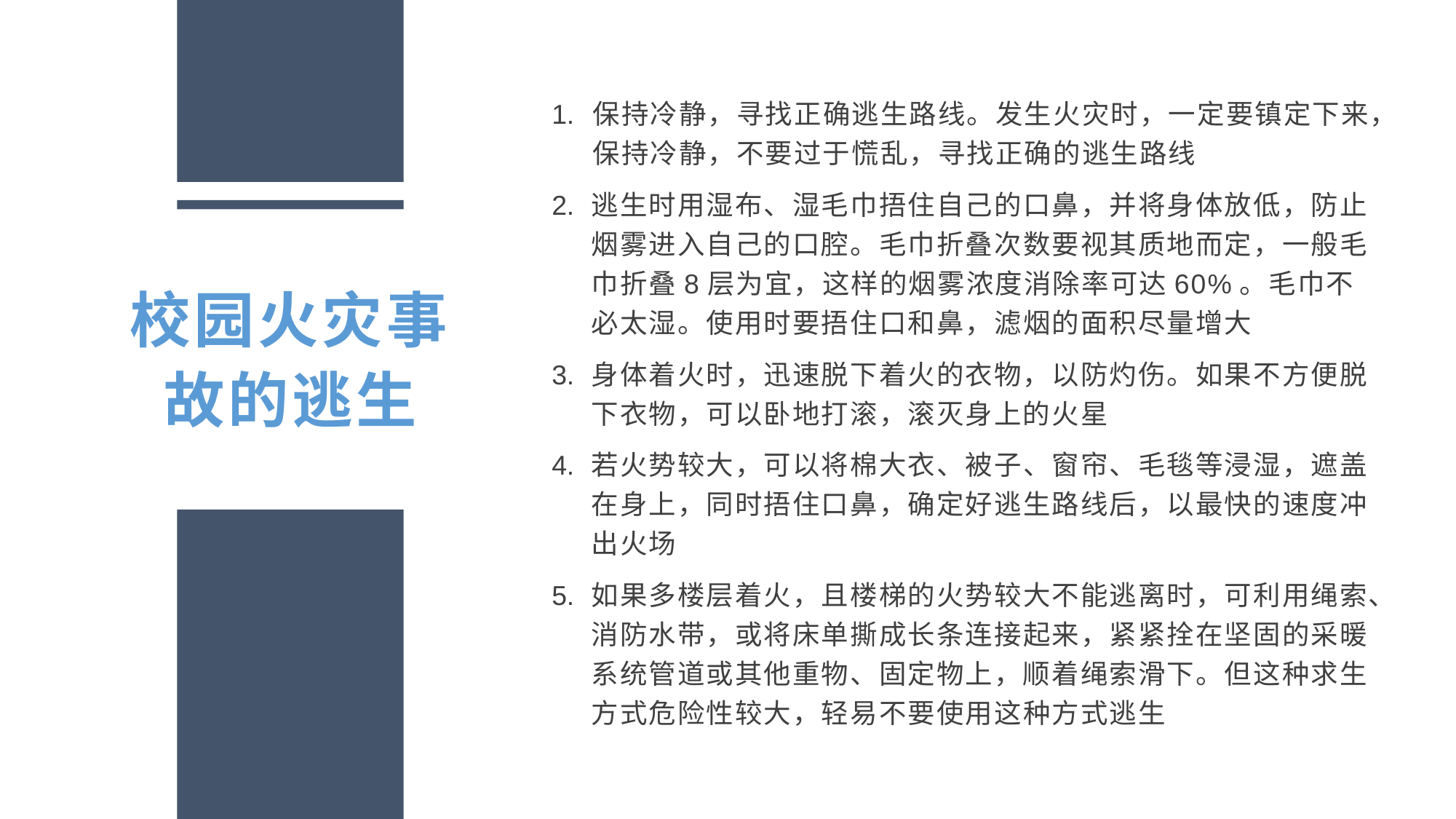

保持冷静，寻找正确逃生路线。发生火灾时，一定要镇定下来，保持冷静，不要过于慌乱，寻找正确的逃生路线
逃生时用湿布、湿毛巾捂住自己的口鼻，并将身体放低，防止烟雾进入自己的口腔。毛巾折叠次数要视其质地而定，一般毛巾折叠8层为宜，这样的烟雾浓度消除率可达60%。毛巾不必太湿。使用时要捂住口和鼻，滤烟的面积尽量增大
身体着火时，迅速脱下着火的衣物，以防灼伤。如果不方便脱下衣物，可以卧地打滚，滚灭身上的火星
若火势较大，可以将棉大衣、被子、窗帘、毛毯等浸湿，遮盖在身上，同时捂住口鼻，确定好逃生路线后，以最快的速度冲出火场
如果多楼层着火，且楼梯的火势较大不能逃离时，可利用绳索、消防水带，或将床单撕成长条连接起来，紧紧拴在坚固的采暖系统管道或其他重物、固定物上，顺着绳索滑下。但这种求生方式危险性较大，轻易不要使用这种方式逃生

校园火灾事故的逃生